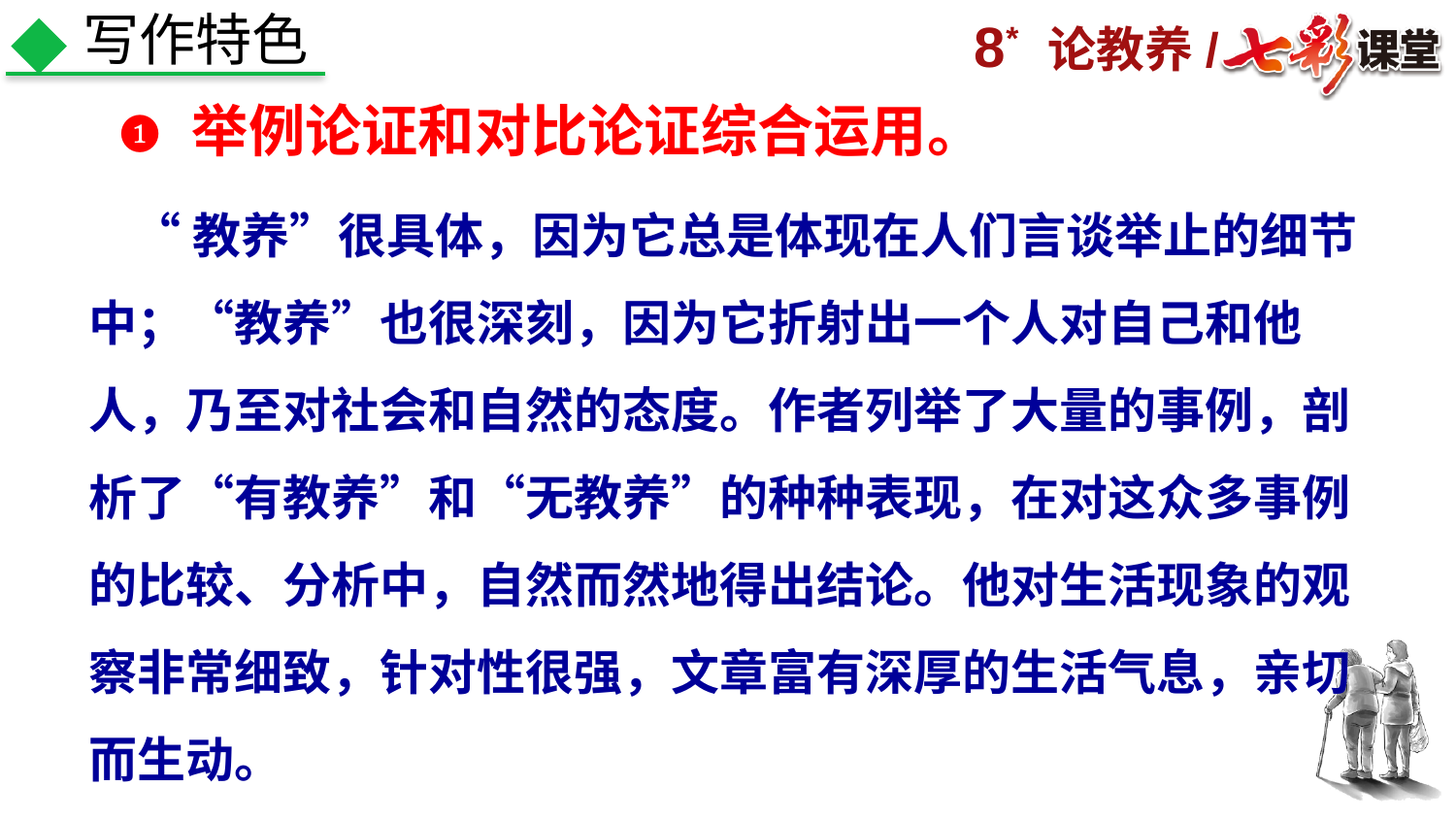

写作特色

❶
举例论证和对比论证综合运用。
    “教养”很具体，因为它总是体现在人们言谈举止的细节中；“教养”也很深刻，因为它折射出一个人对自己和他人，乃至对社会和自然的态度。作者列举了大量的事例，剖析了“有教养”和“无教养”的种种表现，在对这众多事例的比较、分析中，自然而然地得出结论。他对生活现象的观察非常细致，针对性很强，文章富有深厚的生活气息，亲切而生动。